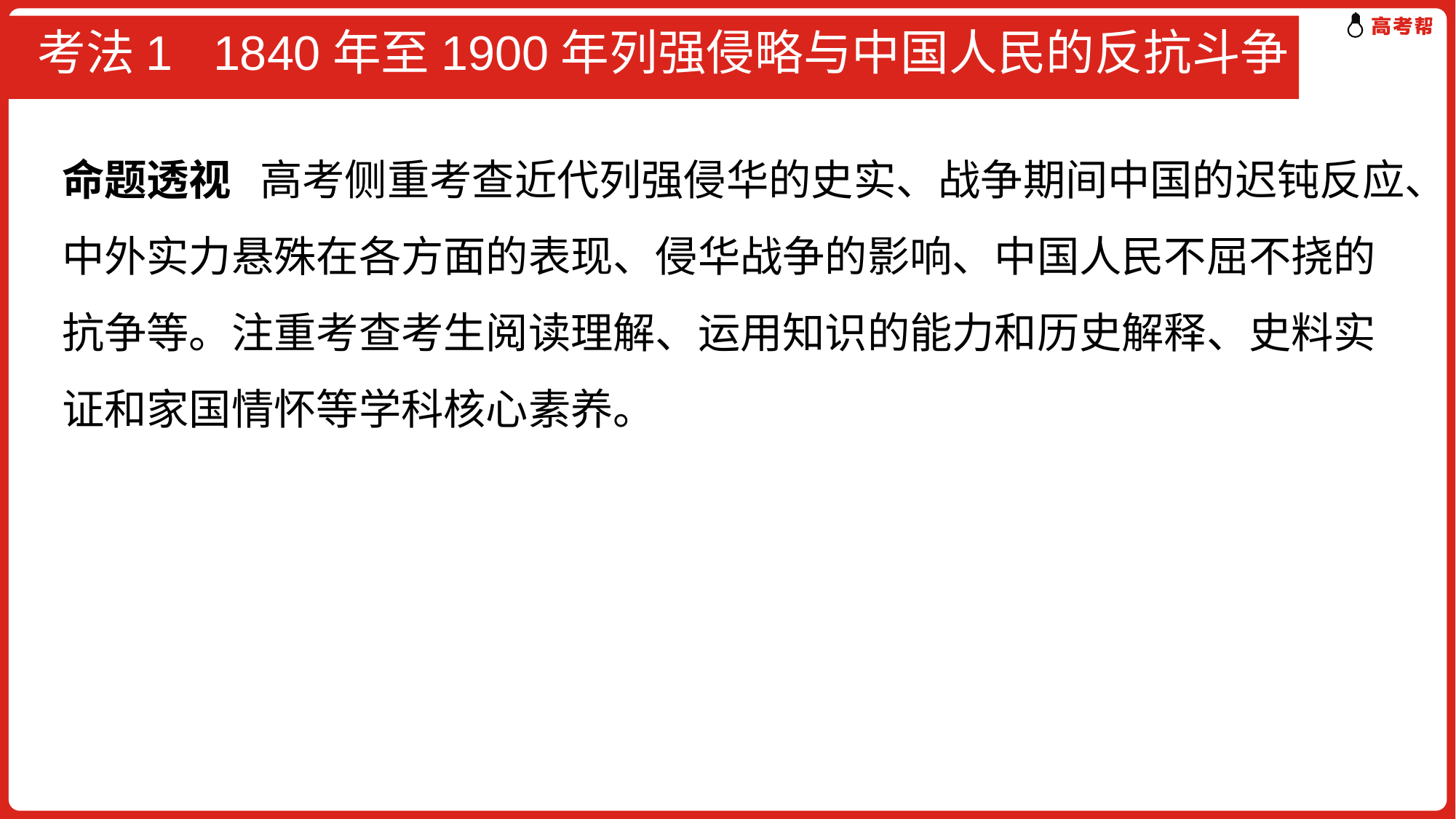

# 考法1   1840年至1900年列强侵略与中国人民的反抗斗争
命题透视   高考侧重考查近代列强侵华的史实、战争期间中国的迟钝反应、中外实力悬殊在各方面的表现、侵华战争的影响、中国人民不屈不挠的抗争等。注重考查考生阅读理解、运用知识的能力和历史解释、史料实证和家国情怀等学科核心素养。